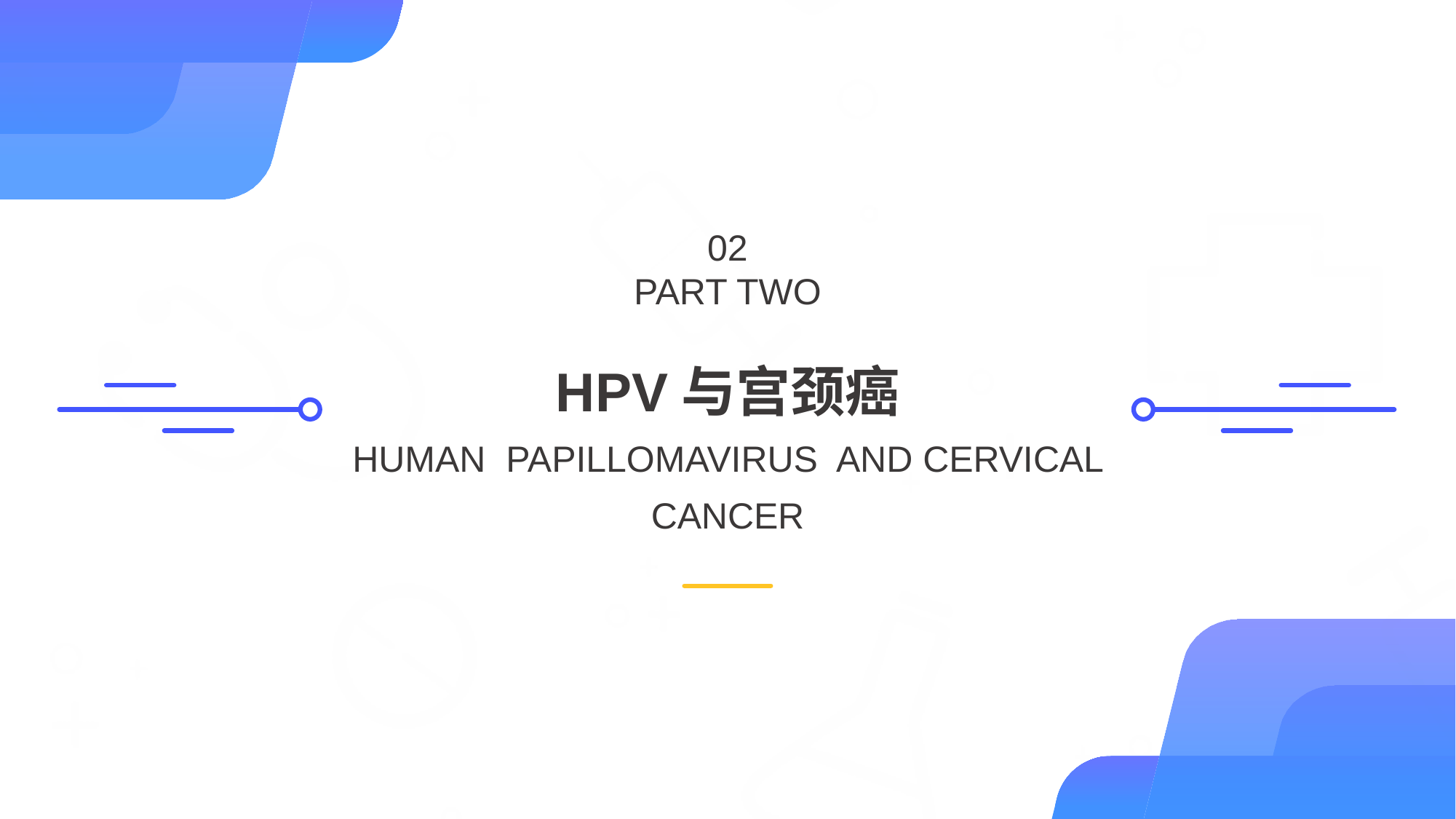

02
PART TWO
HPV与宫颈癌
HUMAN  PAPILLOMAVIRUS  AND CERVICAL CANCER